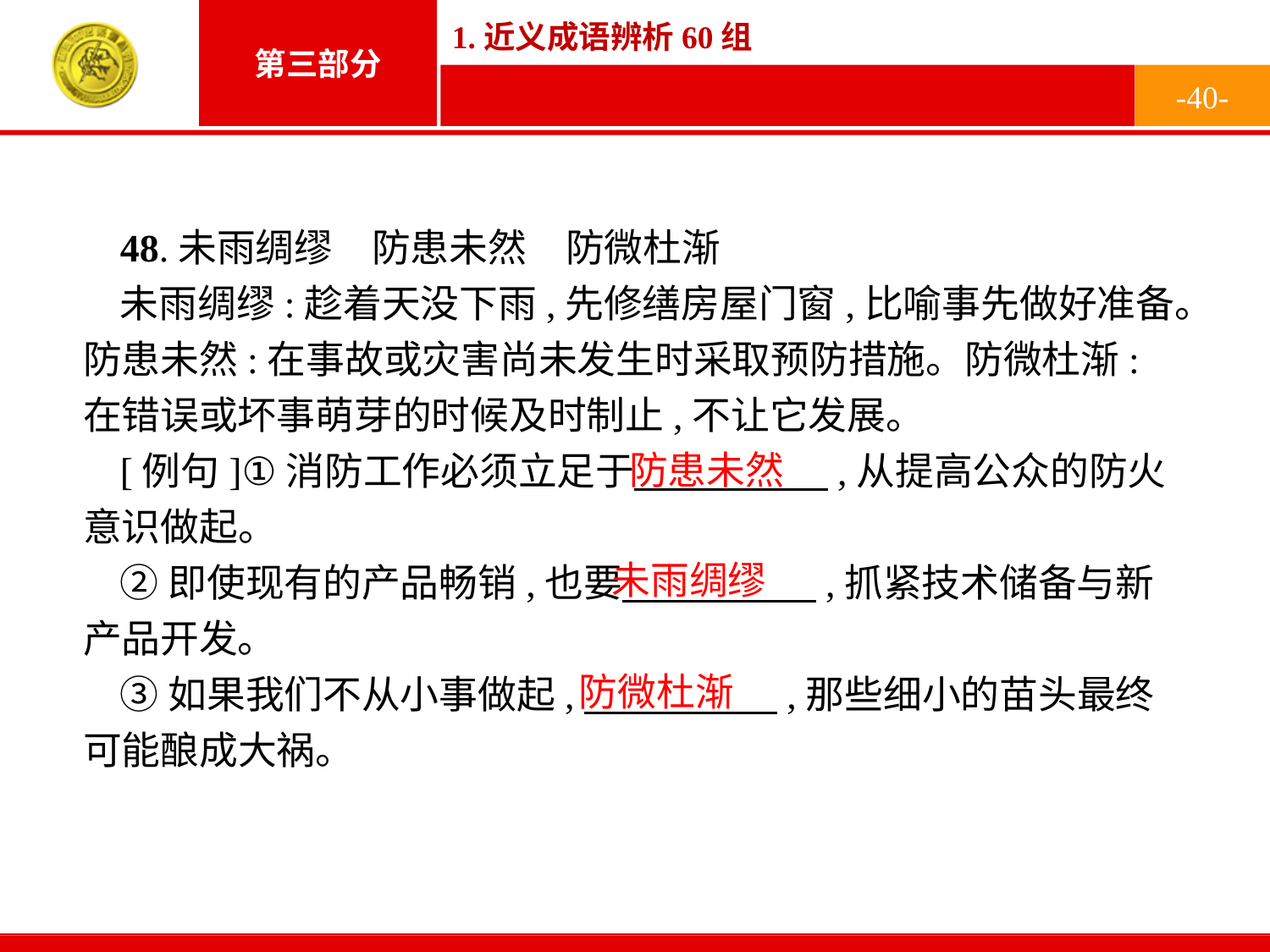

-40-
48.未雨绸缪　防患未然　防微杜渐
未雨绸缪:趁着天没下雨,先修缮房屋门窗,比喻事先做好准备。防患未然:在事故或灾害尚未发生时采取预防措施。防微杜渐:在错误或坏事萌芽的时候及时制止,不让它发展。
[例句]①消防工作必须立足于　　　　　,从提高公众的防火意识做起。
②即使现有的产品畅销,也要　　　　　,抓紧技术储备与新产品开发。
③如果我们不从小事做起,　　　　　,那些细小的苗头最终可能酿成大祸。
防患未然
未雨绸缪
防微杜渐